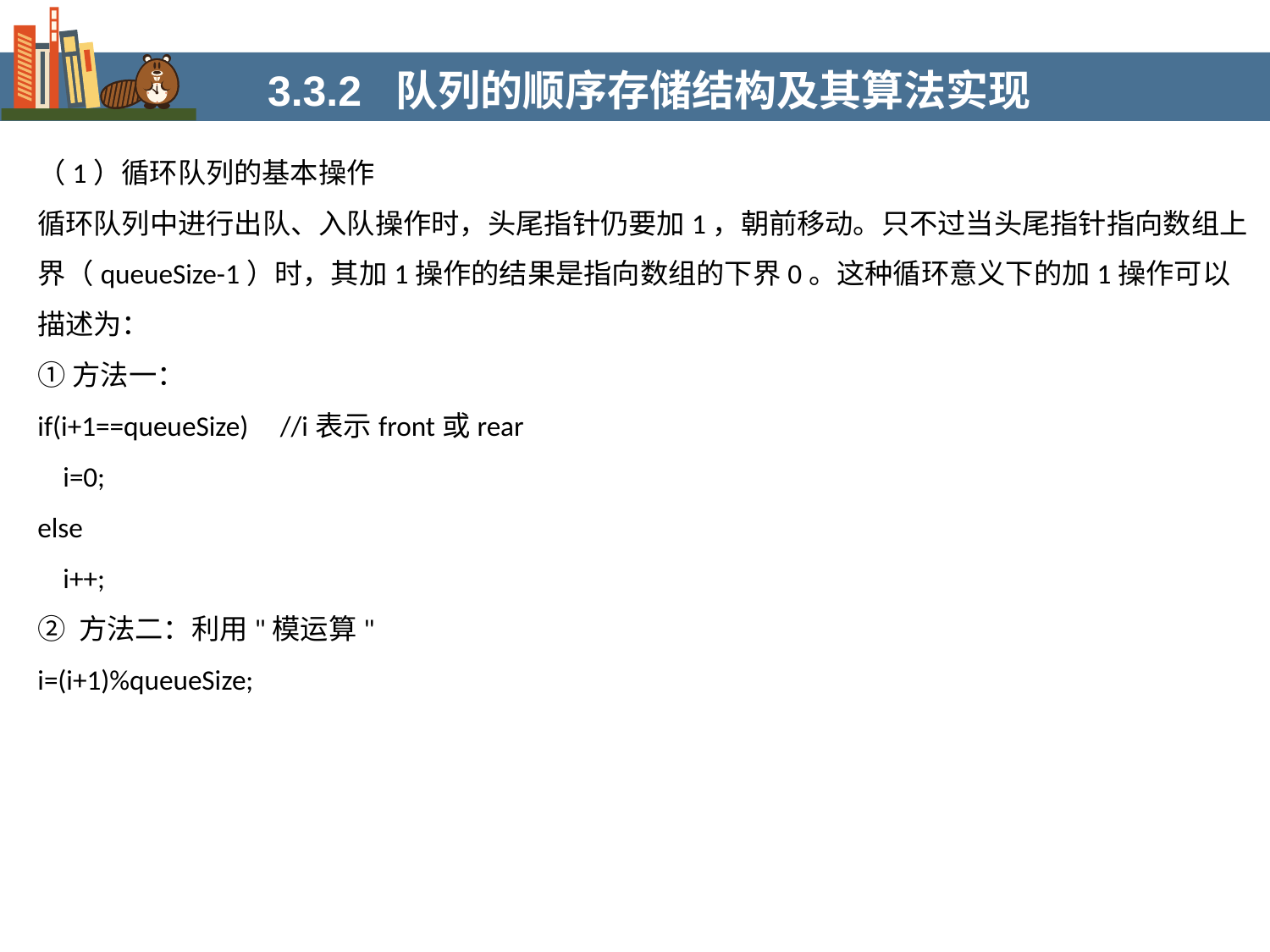

3.3.2  队列的顺序存储结构及其算法实现
（1）循环队列的基本操作
循环队列中进行出队、入队操作时，头尾指针仍要加1，朝前移动。只不过当头尾指针指向数组上界（queueSize-1）时，其加1操作的结果是指向数组的下界0。这种循环意义下的加1操作可以描述为：
①方法一：
if(i+1==queueSize)     //i表示front或rear
    i=0;
else
    i++;
② 方法二：利用"模运算"
i=(i+1)%queueSize;